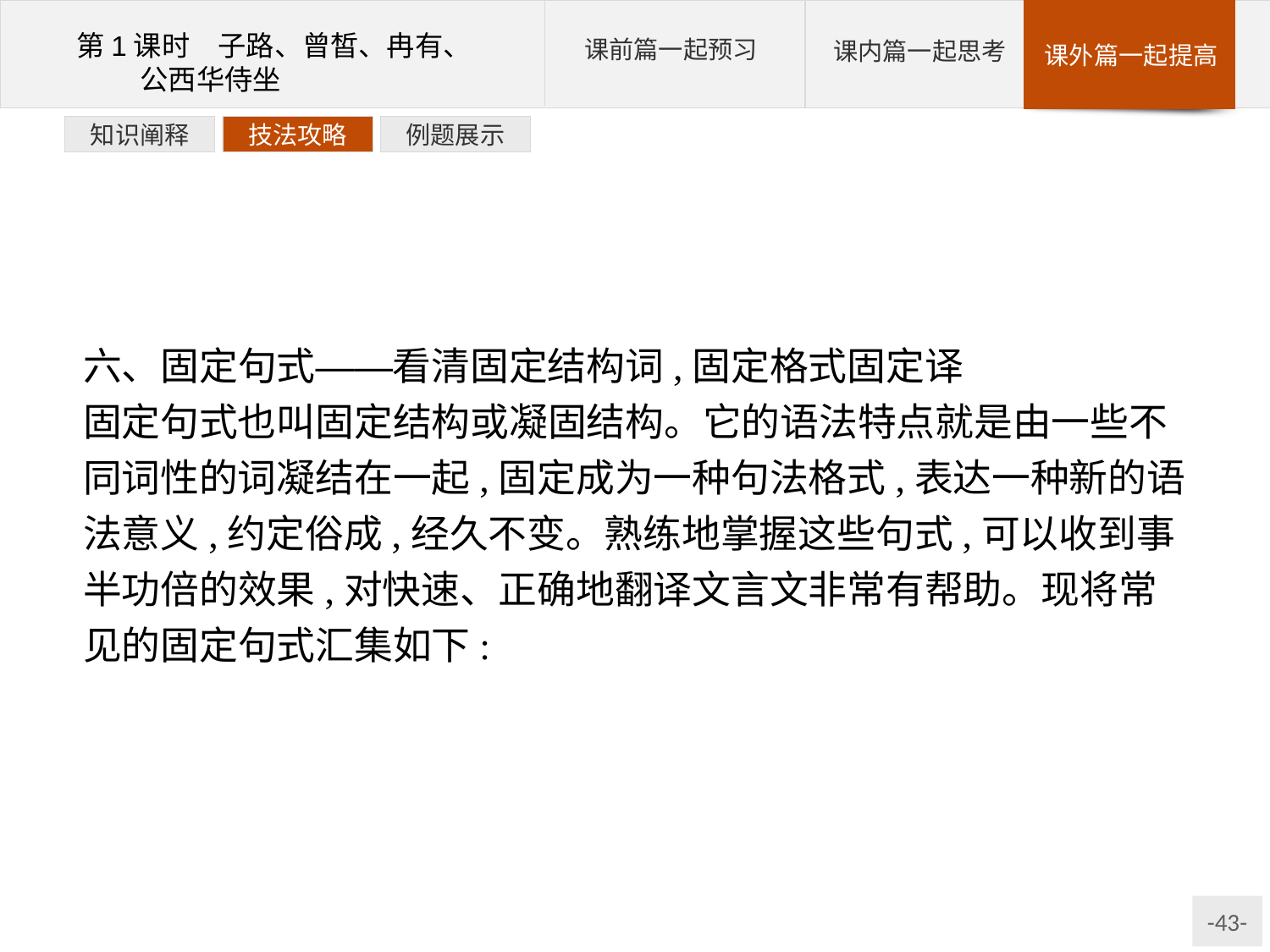

例题展示
技法攻略
知识阐释
六、固定句式——看清固定结构词,固定格式固定译
固定句式也叫固定结构或凝固结构。它的语法特点就是由一些不同词性的词凝结在一起,固定成为一种句法格式,表达一种新的语法意义,约定俗成,经久不变。熟练地掌握这些句式,可以收到事半功倍的效果,对快速、正确地翻译文言文非常有帮助。现将常见的固定句式汇集如下: